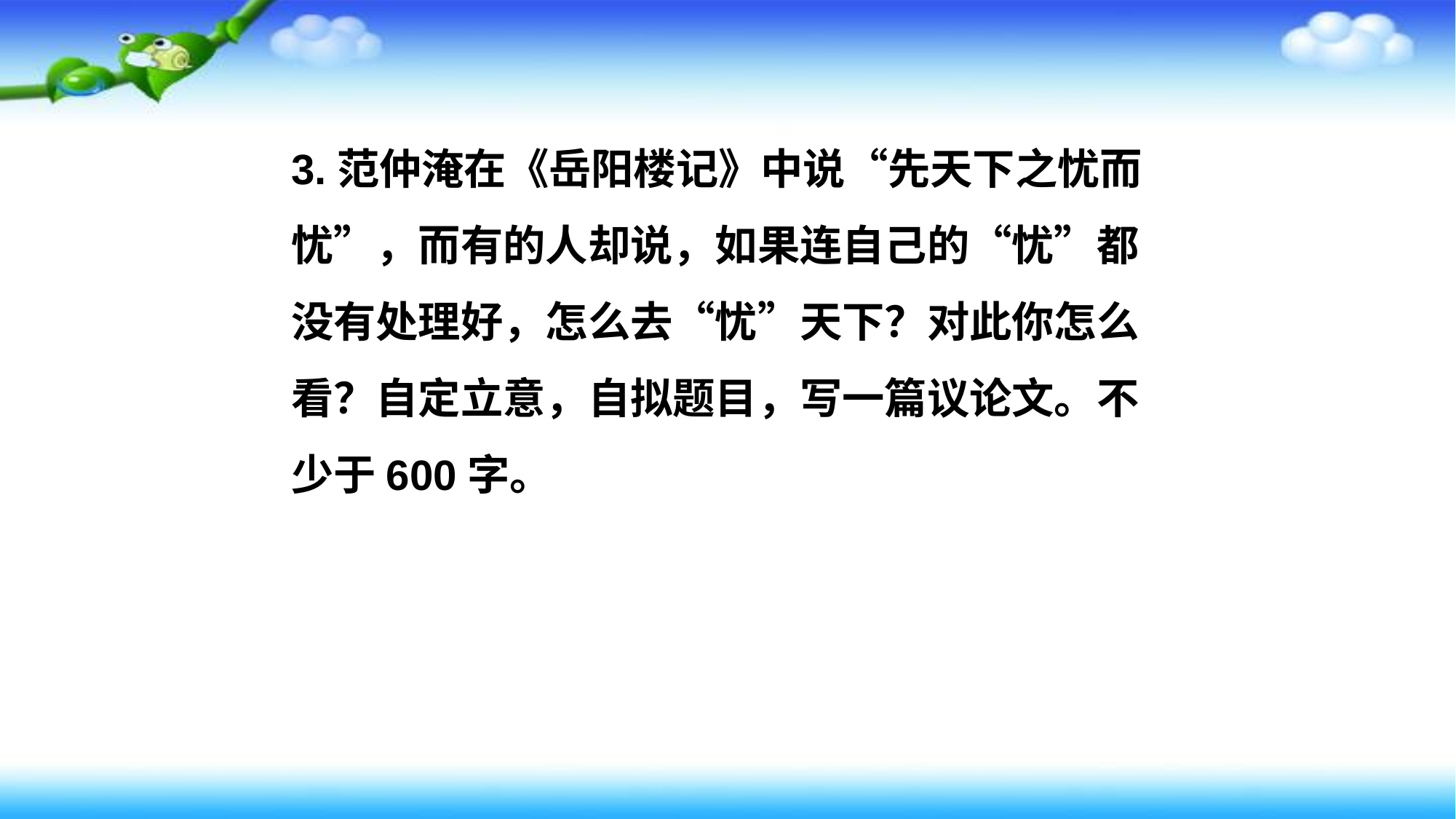

3.范仲淹在《岳阳楼记》中说“先天下之忧而忧”，而有的人却说，如果连自己的“忧”都没有处理好，怎么去“忧”天下？对此你怎么看？自定立意，自拟题目，写一篇议论文。不少于600字。